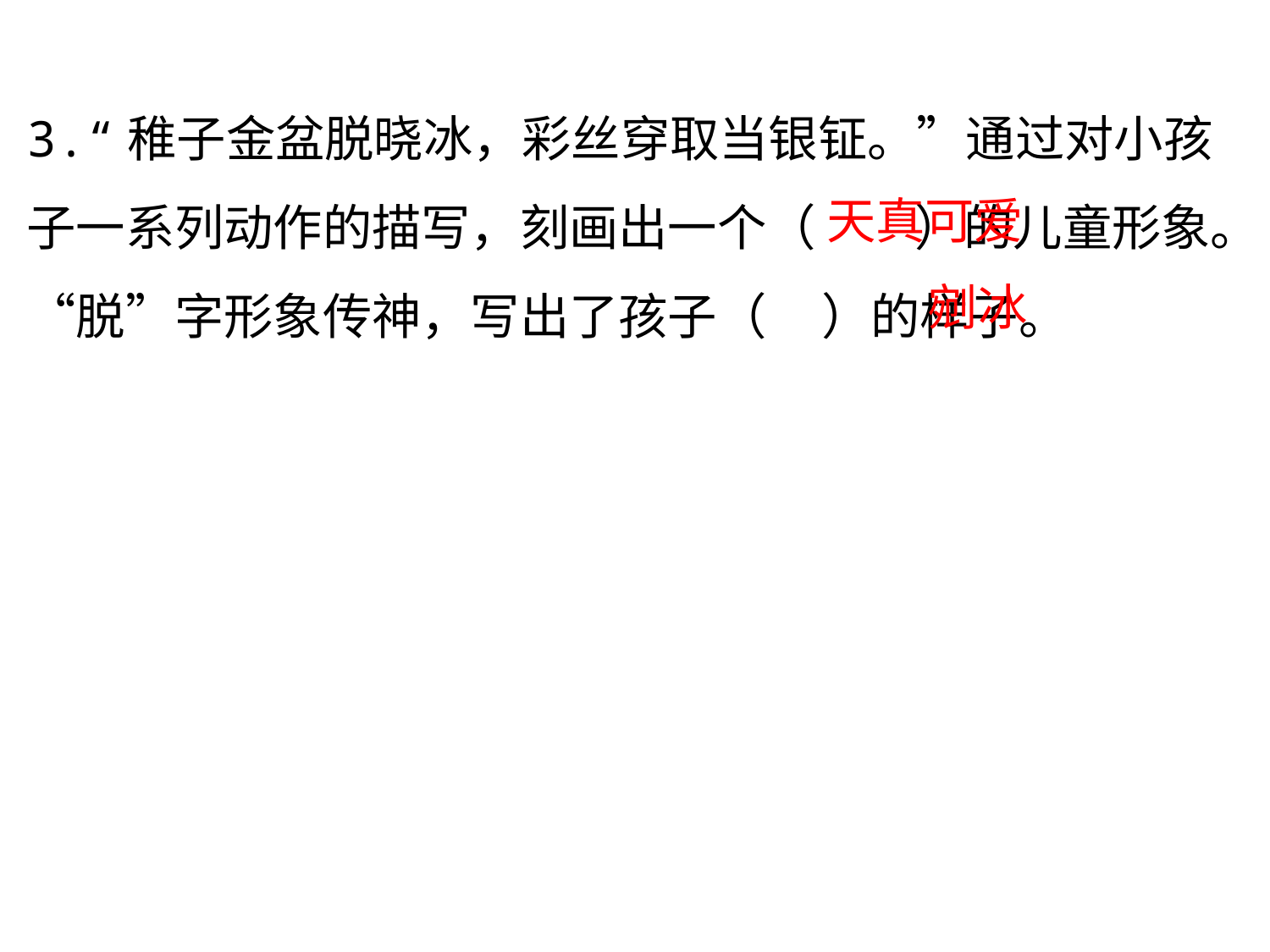

3.“稚子金盆脱晓冰，彩丝穿取当银钲。”通过对小孩子一系列动作的描写，刻画出一个（         ）的儿童形象。“脱”字形象传神，写出了孩子（     ）的样子。
天真可爱
剜冰